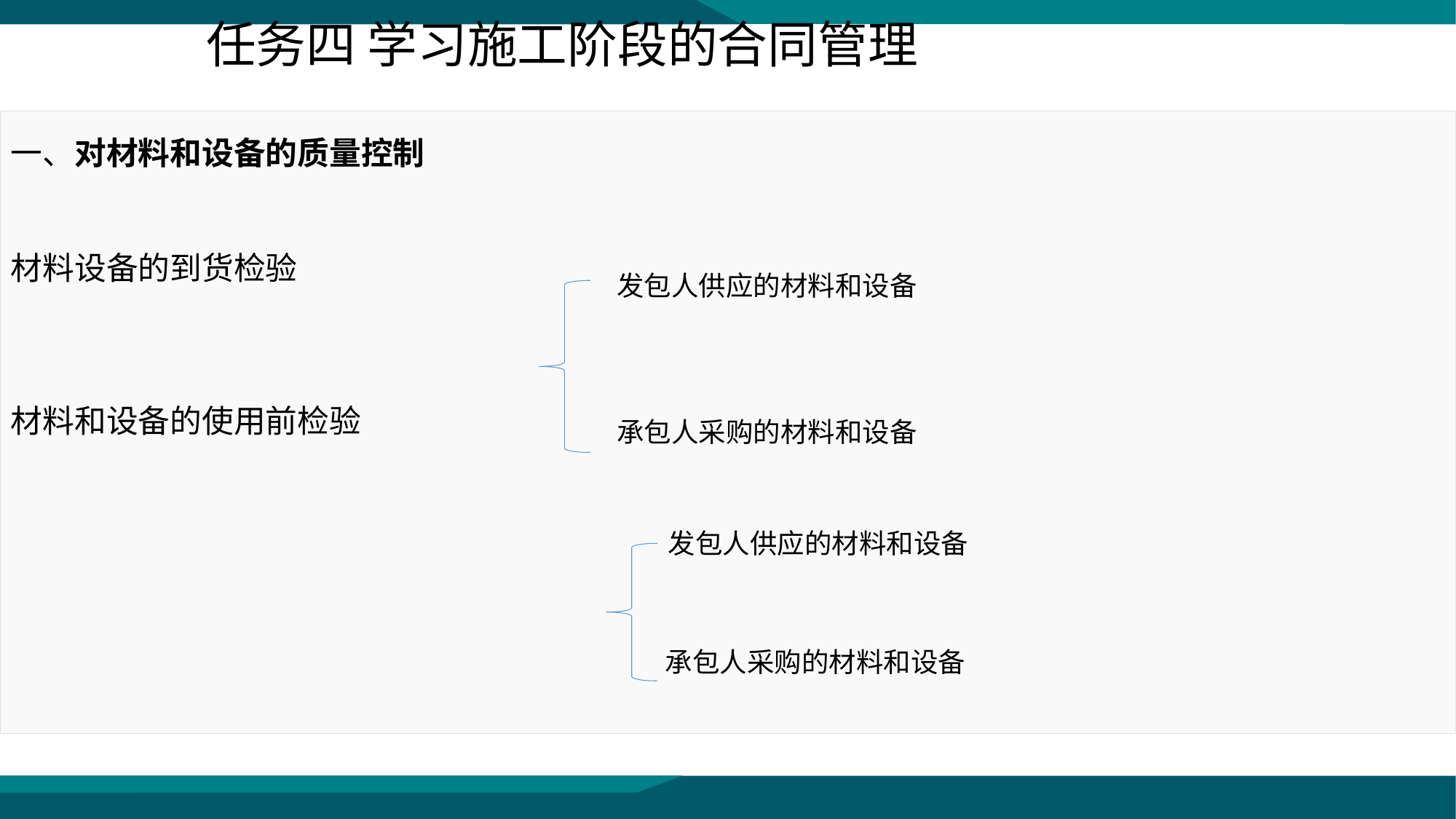

任务四 学习施工阶段的合同管理
一、对材料和设备的质量控制

材料设备的到货检验

材料和设备的使用前检验
发包人供应的材料和设备

承包人采购的材料和设备
发包人供应的材料和设备

承包人采购的材料和设备